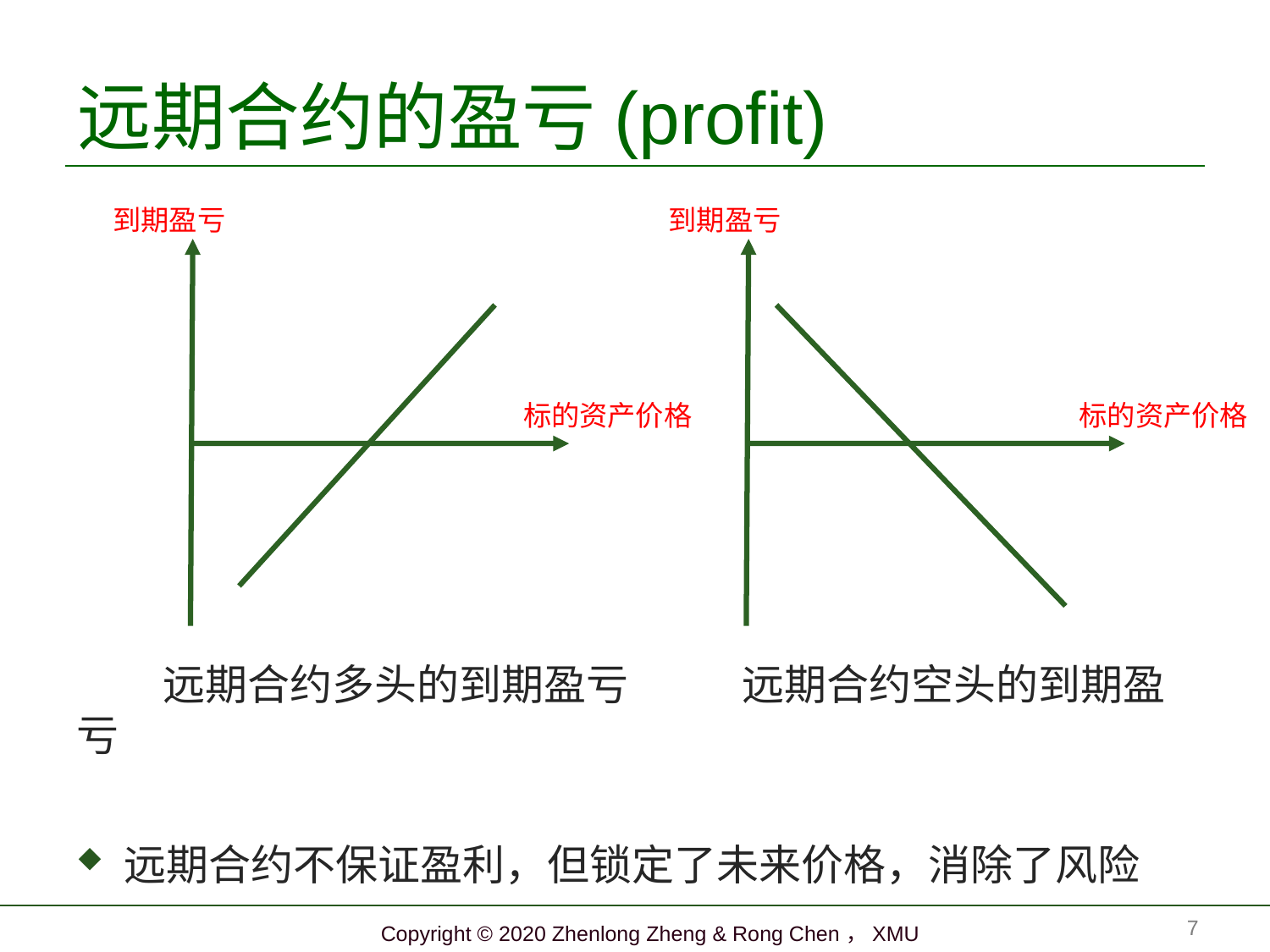

# 远期合约的盈亏(profit)

        远期合约多头的到期盈亏            远期合约空头的到期盈亏

远期合约不保证盈利，但锁定了未来价格，消除了风险
到期盈亏

标的资产价格

到期盈亏

标的资产价格

7